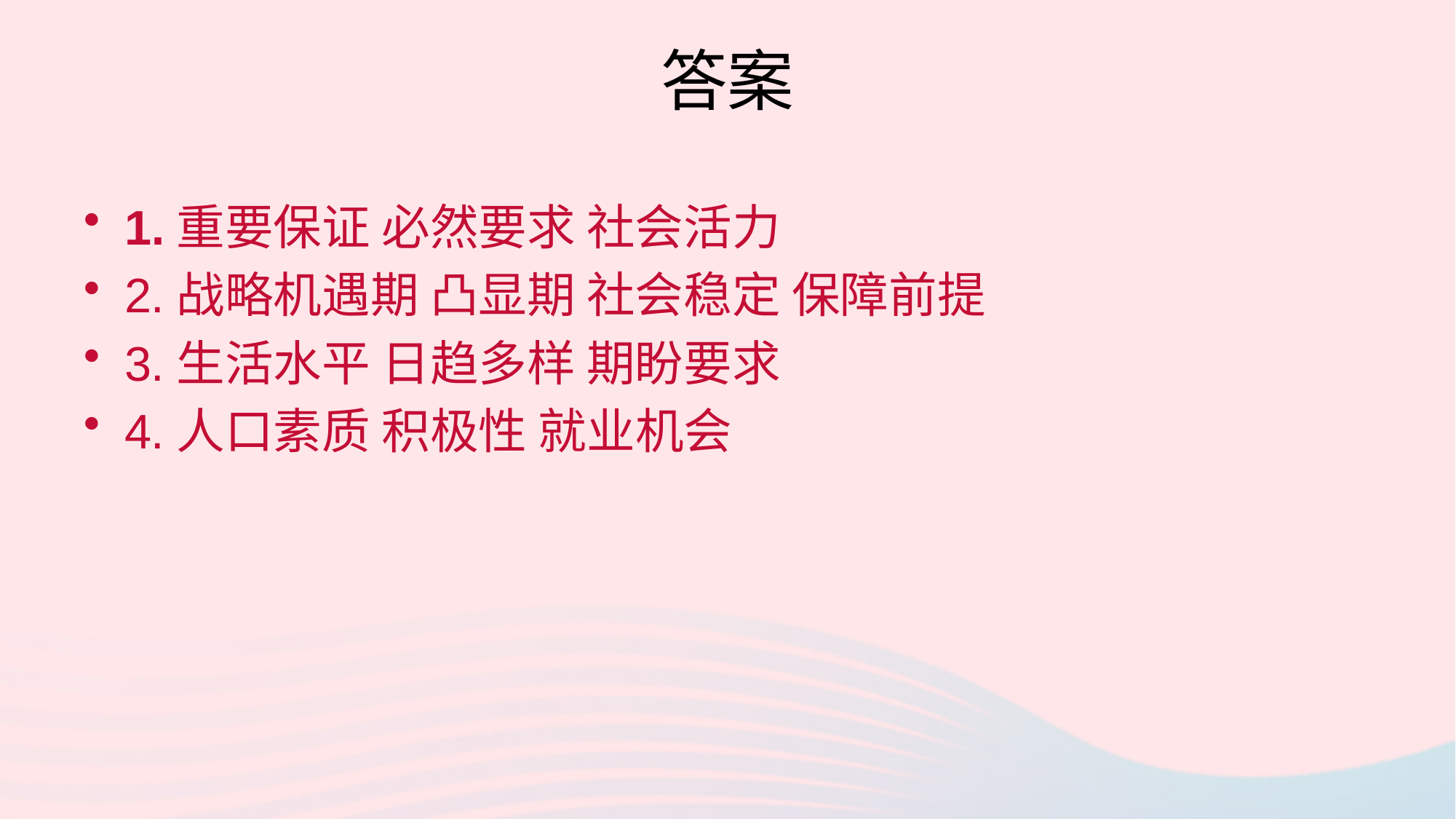

# 答案
1.重要保证 必然要求 社会活力
2.战略机遇期 凸显期 社会稳定 保障前提
3.生活水平 日趋多样 期盼要求
4.人口素质 积极性 就业机会